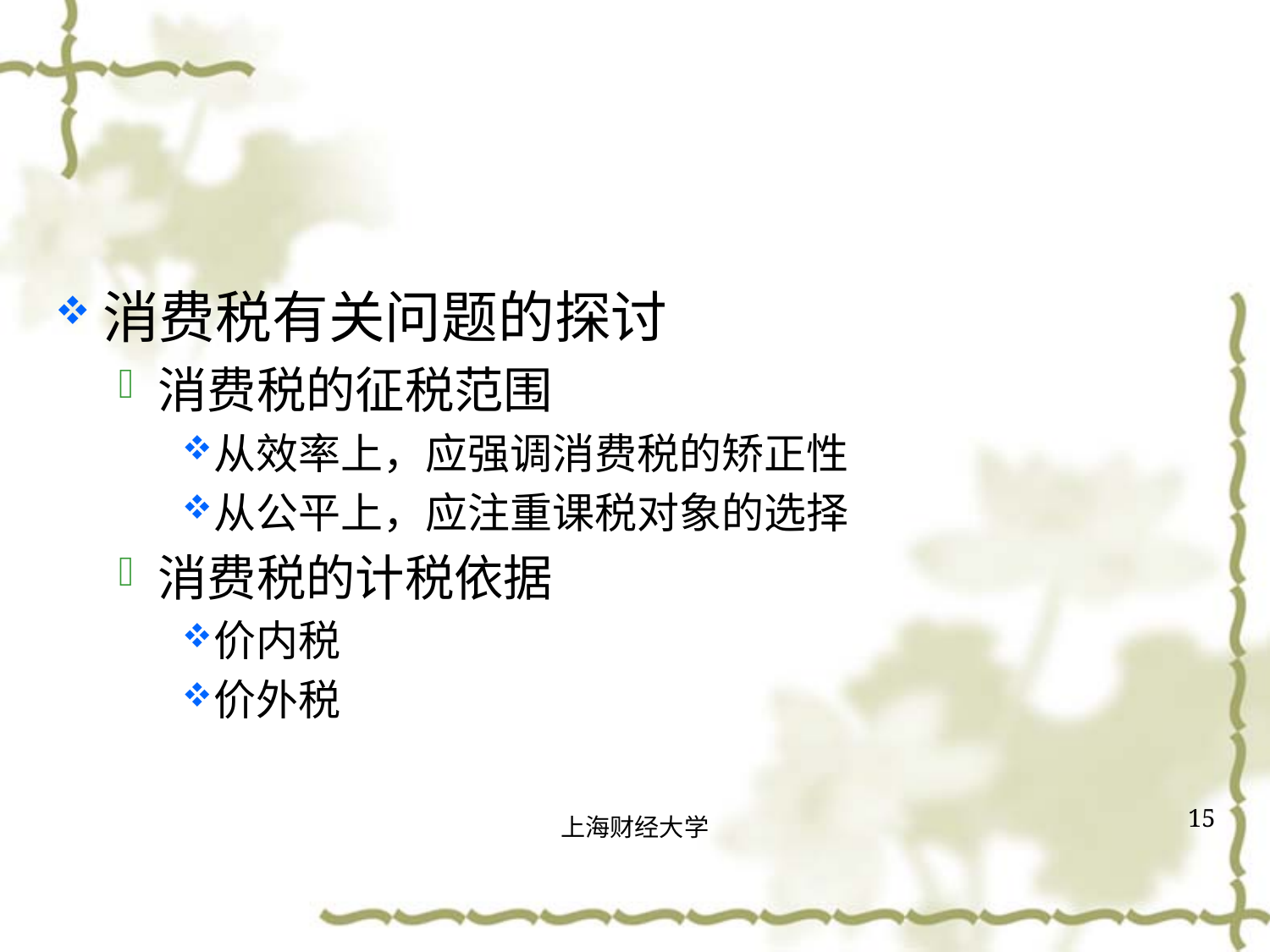

#
消费税有关问题的探讨
消费税的征税范围
从效率上，应强调消费税的矫正性
从公平上，应注重课税对象的选择
消费税的计税依据
价内税
价外税
15
上海财经大学